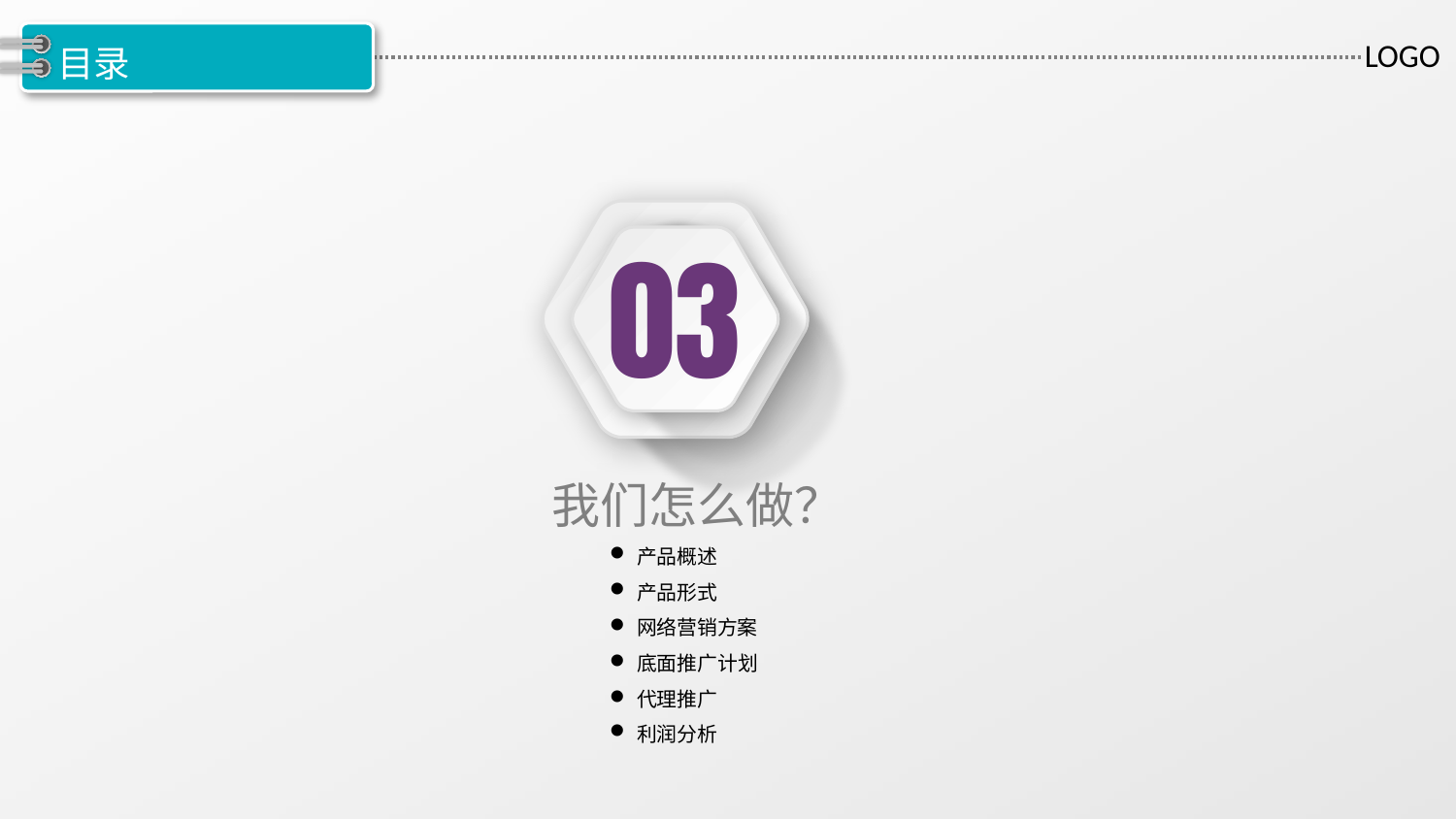

目录

03
我们怎么做？

产品概述
产品形式
网络营销方案
底面推广计划
代理推广
利润分析